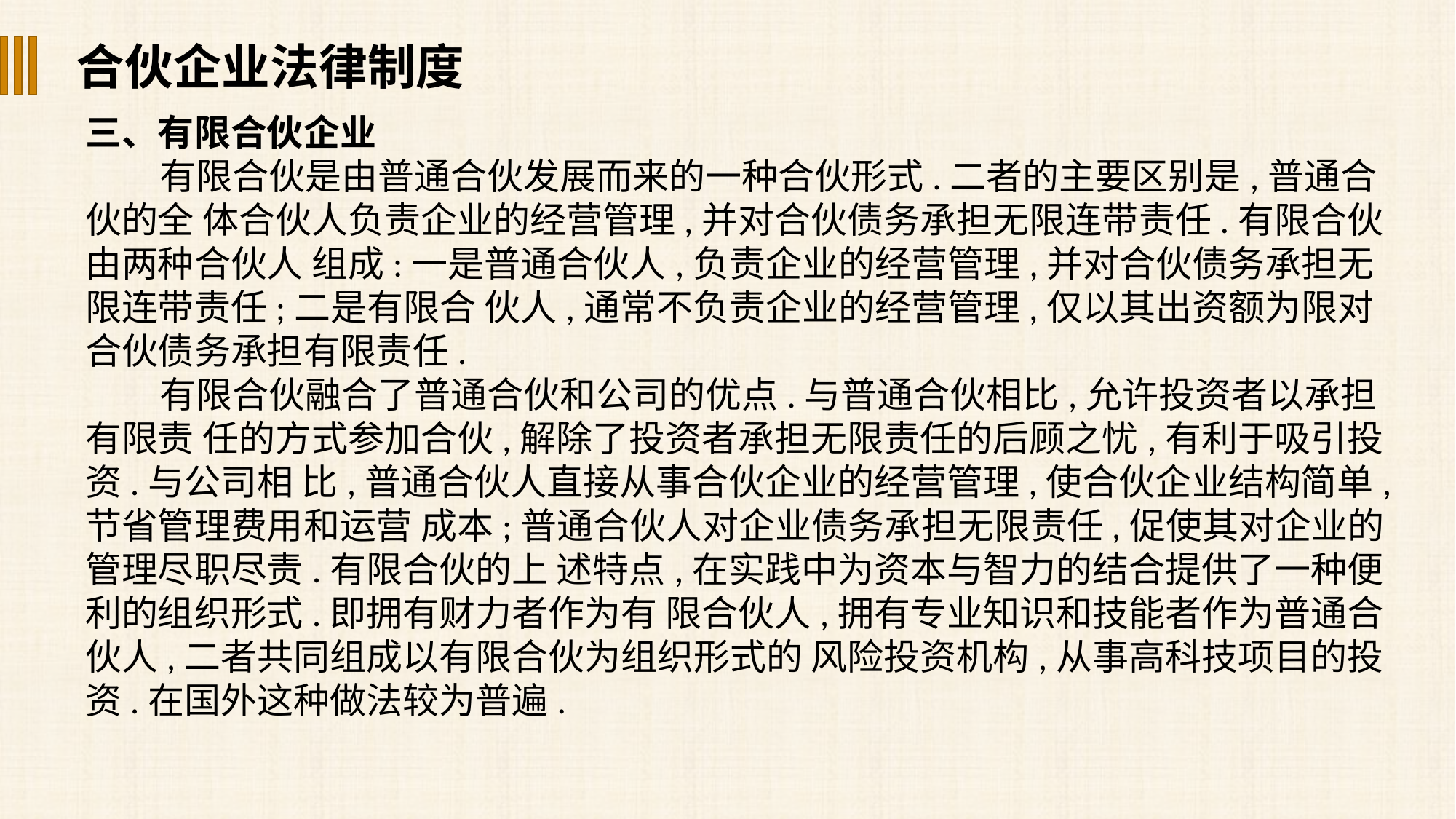

合伙企业法律制度

三、有限合伙企业
有限合伙是由普通合伙发展而来的一种合伙形式.二者的主要区别是,普通合伙的全 体合伙人负责企业的经营管理,并对合伙债务承担无限连带责任.有限合伙由两种合伙人 组成:一是普通合伙人,负责企业的经营管理,并对合伙债务承担无限连带责任;二是有限合 伙人,通常不负责企业的经营管理,仅以其出资额为限对合伙债务承担有限责任.
有限合伙融合了普通合伙和公司的优点.与普通合伙相比,允许投资者以承担有限责 任的方式参加合伙,解除了投资者承担无限责任的后顾之忧,有利于吸引投资.与公司相 比,普通合伙人直接从事合伙企业的经营管理,使合伙企业结构简单,节省管理费用和运营 成本;普通合伙人对企业债务承担无限责任,促使其对企业的管理尽职尽责.有限合伙的上 述特点,在实践中为资本与智力的结合提供了一种便利的组织形式.即拥有财力者作为有 限合伙人,拥有专业知识和技能者作为普通合伙人,二者共同组成以有限合伙为组织形式的 风险投资机构,从事高科技项目的投资.在国外这种做法较为普遍.